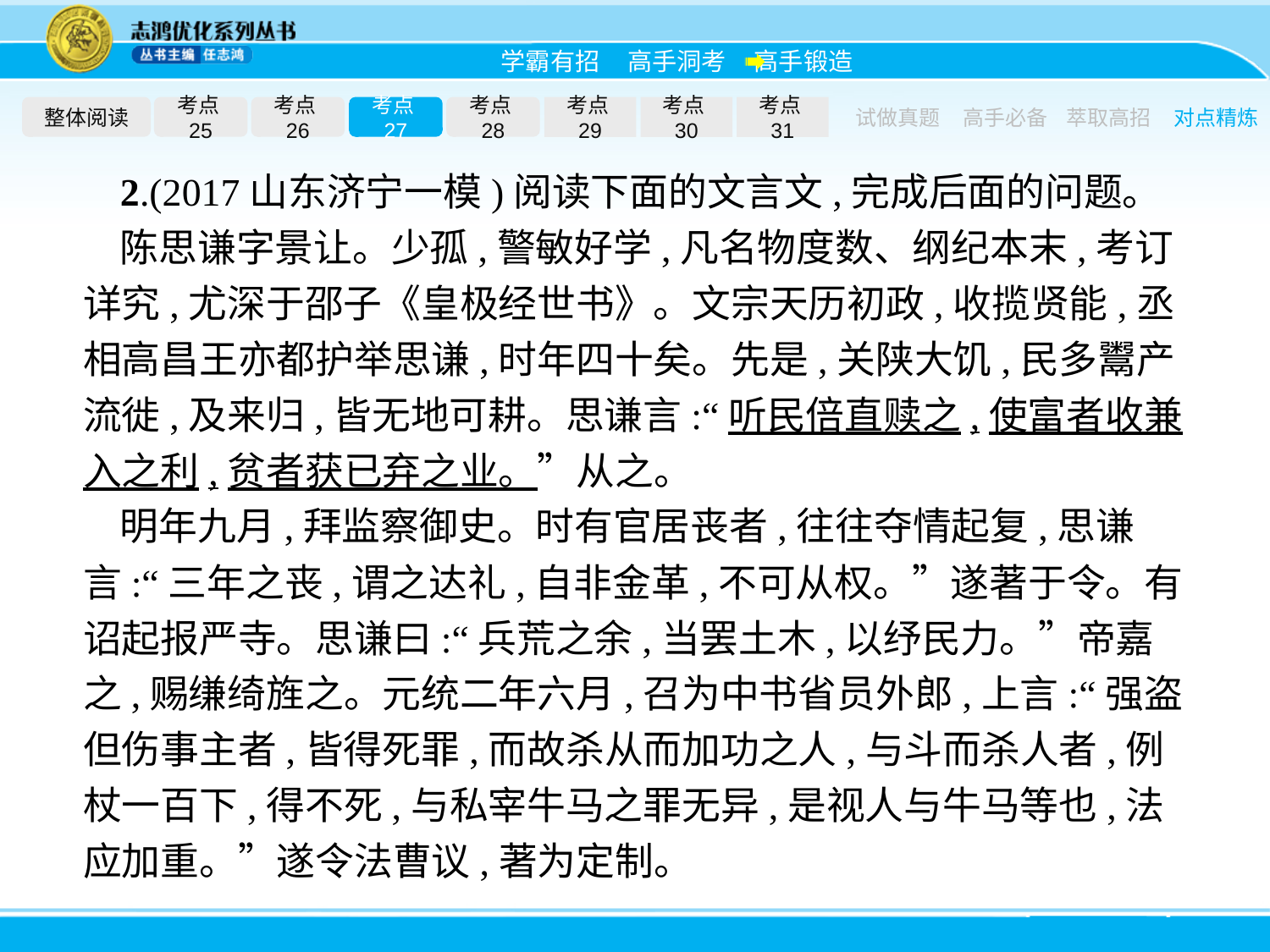

整体阅读
考点25
考点26
考点27
考点28
考点29
考点30
考点31
试做真题
高手必备
萃取高招
对点精炼
2.(2017山东济宁一模)阅读下面的文言文,完成后面的问题。
陈思谦字景让。少孤,警敏好学,凡名物度数、纲纪本末,考订详究,尤深于邵子《皇极经世书》。文宗天历初政,收揽贤能,丞相高昌王亦都护举思谦,时年四十矣。先是,关陕大饥,民多鬻产流徙,及来归,皆无地可耕。思谦言:“听民倍直赎之,使富者收兼入之利,贫者获已弃之业。”从之。
明年九月,拜监察御史。时有官居丧者,往往夺情起复,思谦言:“三年之丧,谓之达礼,自非金革,不可从权。”遂著于令。有诏起报严寺。思谦曰:“兵荒之余,当罢土木,以纾民力。”帝嘉之,赐缣绮旌之。元统二年六月,召为中书省员外郎,上言:“强盗但伤事主者,皆得死罪,而故杀从而加功之人,与斗而杀人者,例杖一百下,得不死,与私宰牛马之罪无异,是视人与牛马等也,法应加重。”遂令法曹议,著为定制。